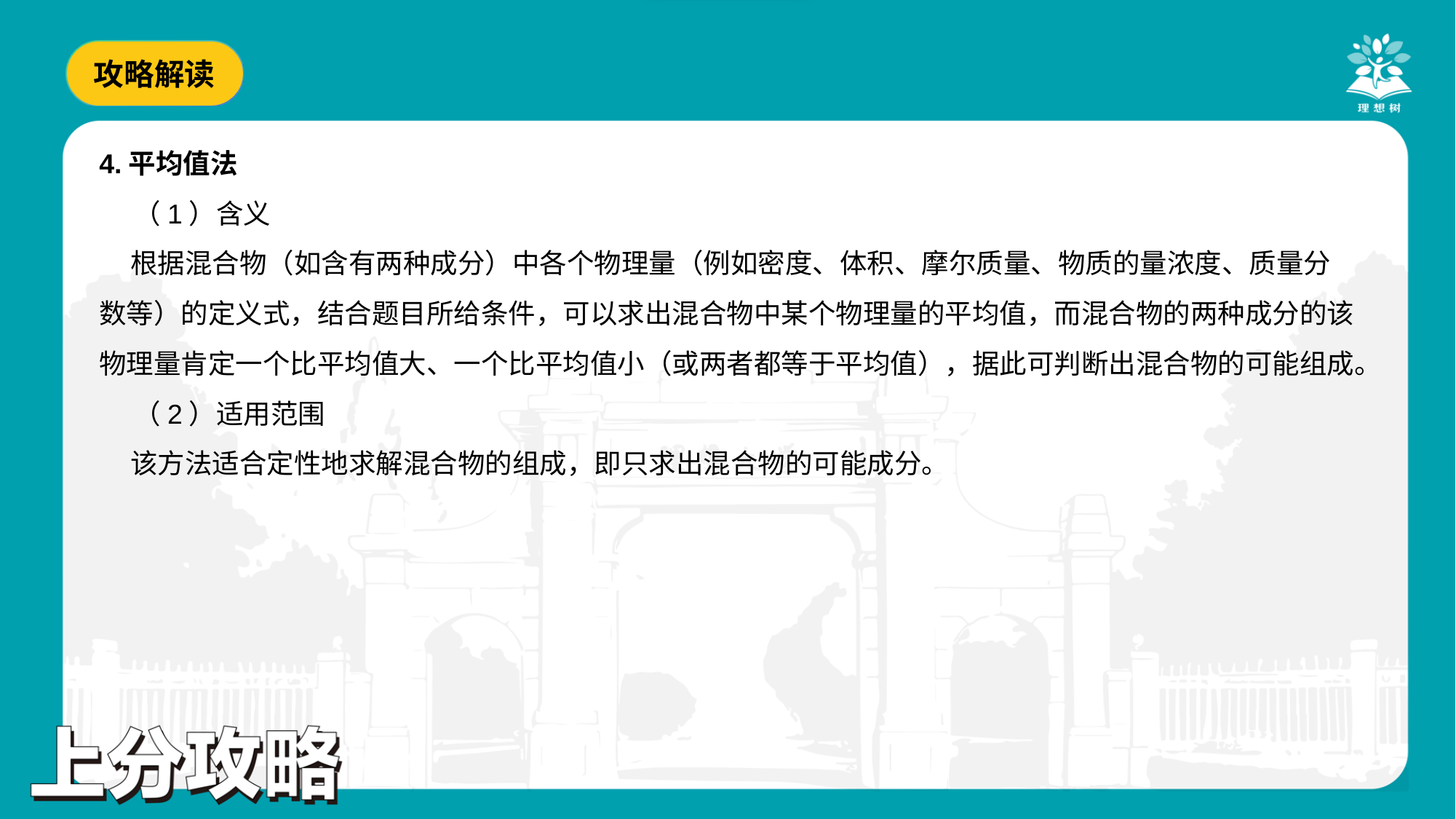

4.平均值法
    （1）含义
    根据混合物（如含有两种成分）中各个物理量（例如密度、体积、摩尔质量、物质的量浓度、质量分
数等）的定义式，结合题目所给条件，可以求出混合物中某个物理量的平均值，而混合物的两种成分的该
物理量肯定一个比平均值大、一个比平均值小（或两者都等于平均值），据此可判断出混合物的可能组成。
    （2）适用范围
    该方法适合定性地求解混合物的组成，即只求出混合物的可能成分。